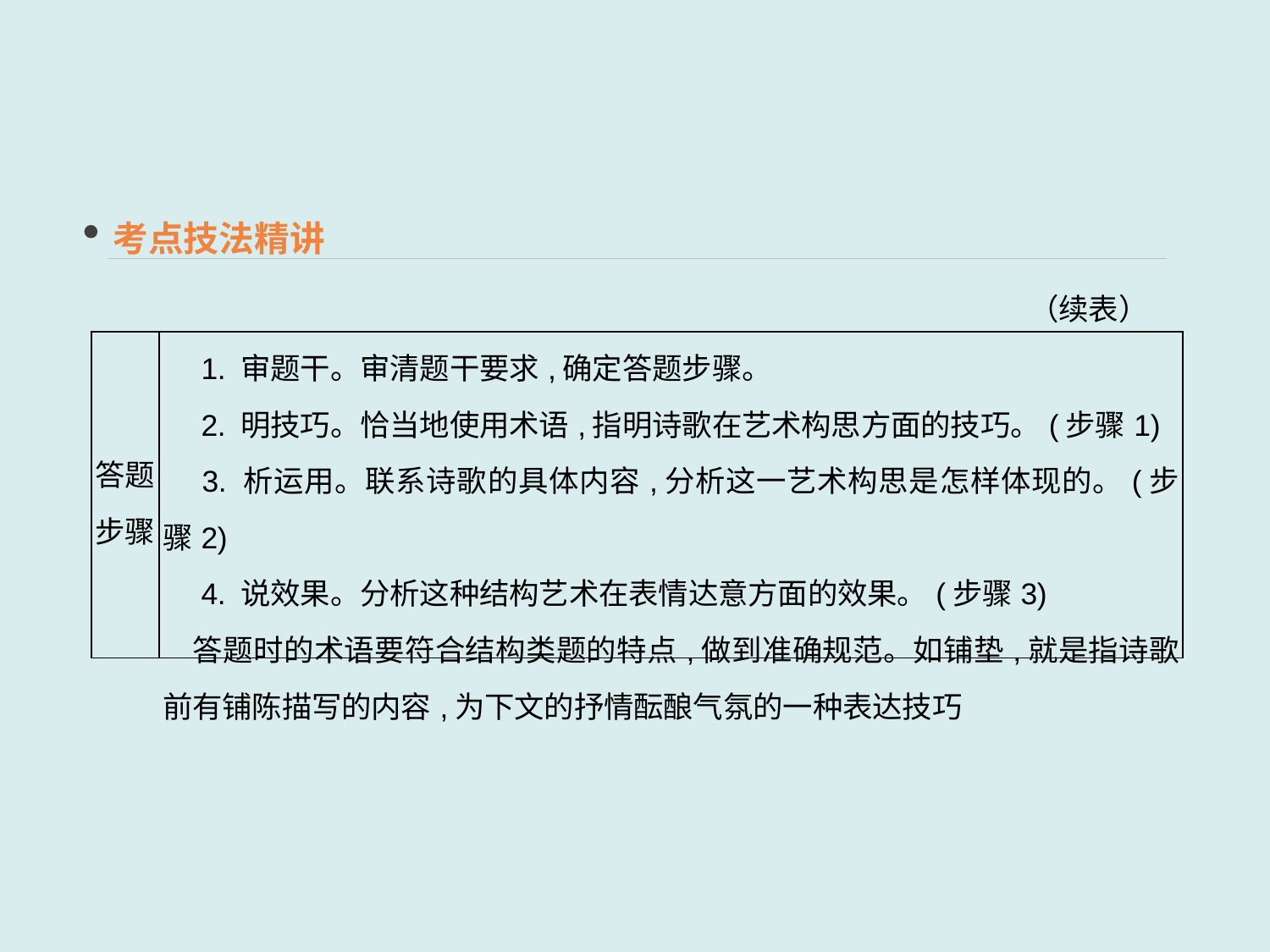

考点技法精讲

（续表）
| 答题步骤 | 1. 审题干。审清题干要求,确定答题步骤。 　2. 明技巧。恰当地使用术语,指明诗歌在艺术构思方面的技巧。(步骤1) 　3. 析运用。联系诗歌的具体内容,分析这一艺术构思是怎样体现的。(步骤2) 　4. 说效果。分析这种结构艺术在表情达意方面的效果。(步骤3) 　答题时的术语要符合结构类题的特点,做到准确规范。如铺垫,就是指诗歌前有铺陈描写的内容,为下文的抒情酝酿气氛的一种表达技巧 |
| --- | --- |